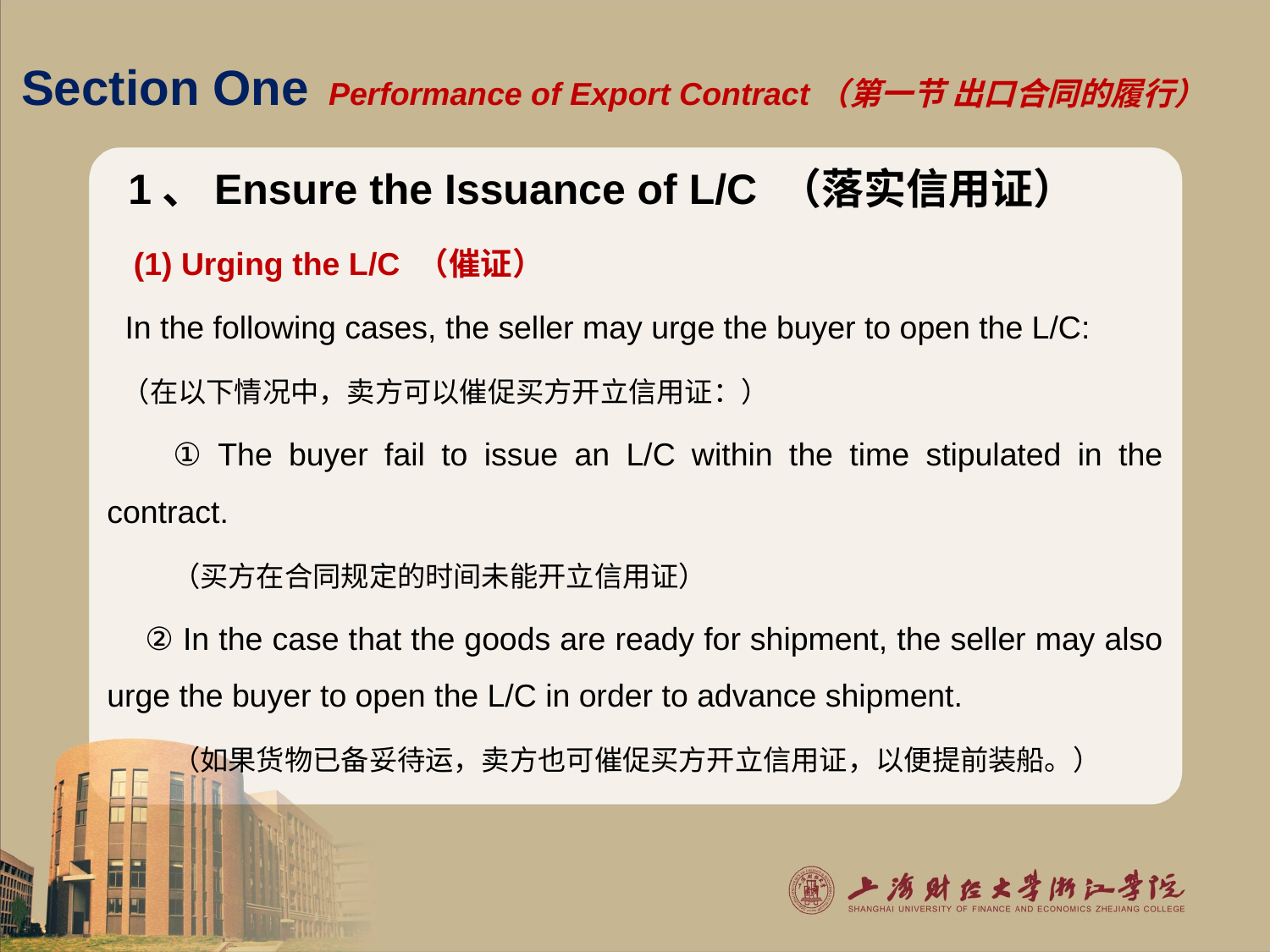

# Section One  Performance of Export Contract（第一节 出口合同的履行）
1、Ensure the Issuance of L/C （落实信用证）
   (1) Urging the L/C （催证）
  In the following cases, the seller may urge the buyer to open the L/C:
 （在以下情况中，卖方可以催促买方开立信用证：）
    ① The buyer fail to issue an L/C within the time stipulated in the contract.
        （买方在合同规定的时间未能开立信用证）
    ② In the case that the goods are ready for shipment, the seller may also urge the buyer to open the L/C in order to advance shipment.
        （如果货物已备妥待运，卖方也可催促买方开立信用证，以便提前装船。）